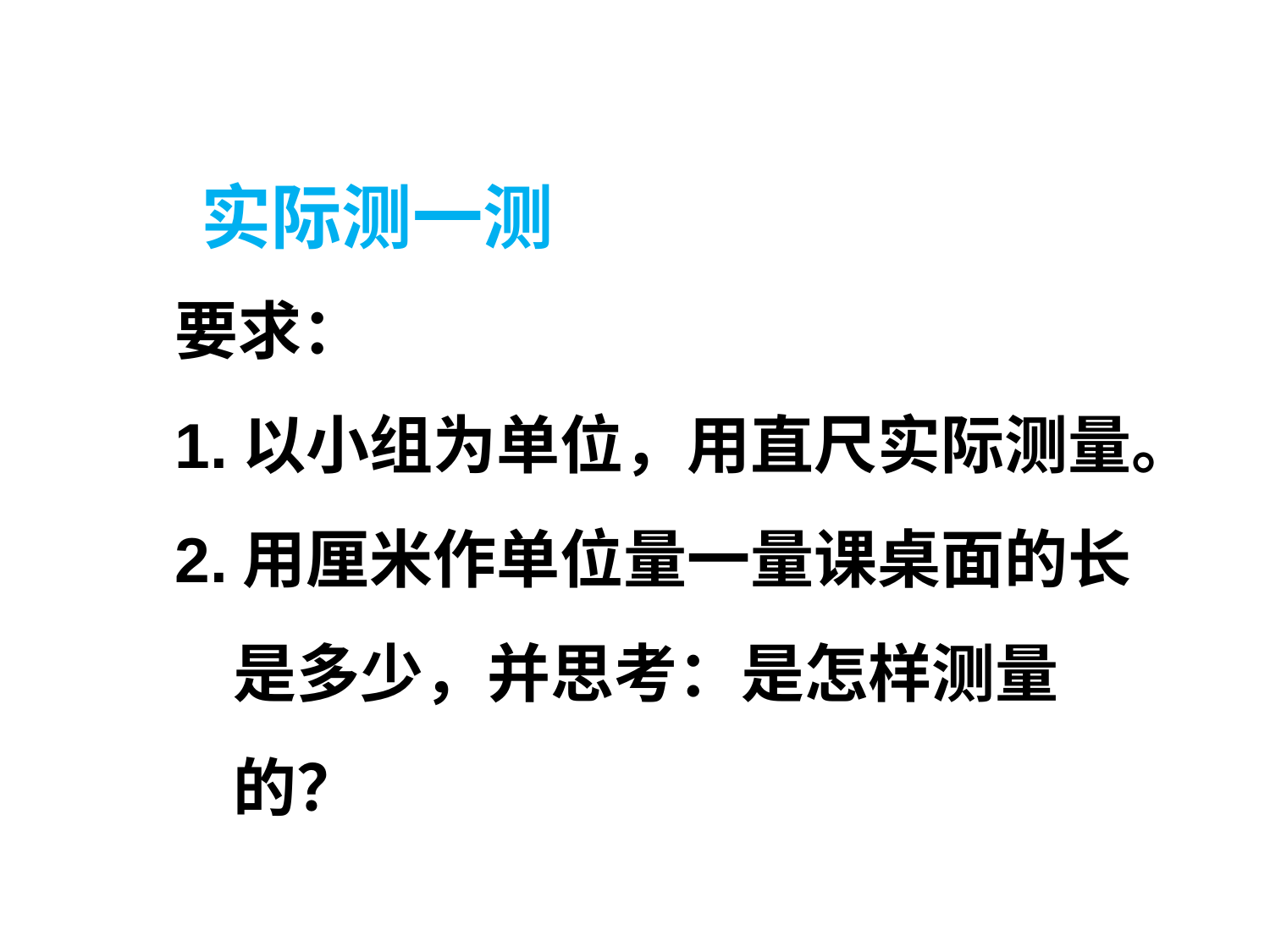

实际测一测
要求：
1.以小组为单位，用直尺实际测量。2.用厘米作单位量一量课桌面的长
   是多少，并思考：是怎样测量
   的？